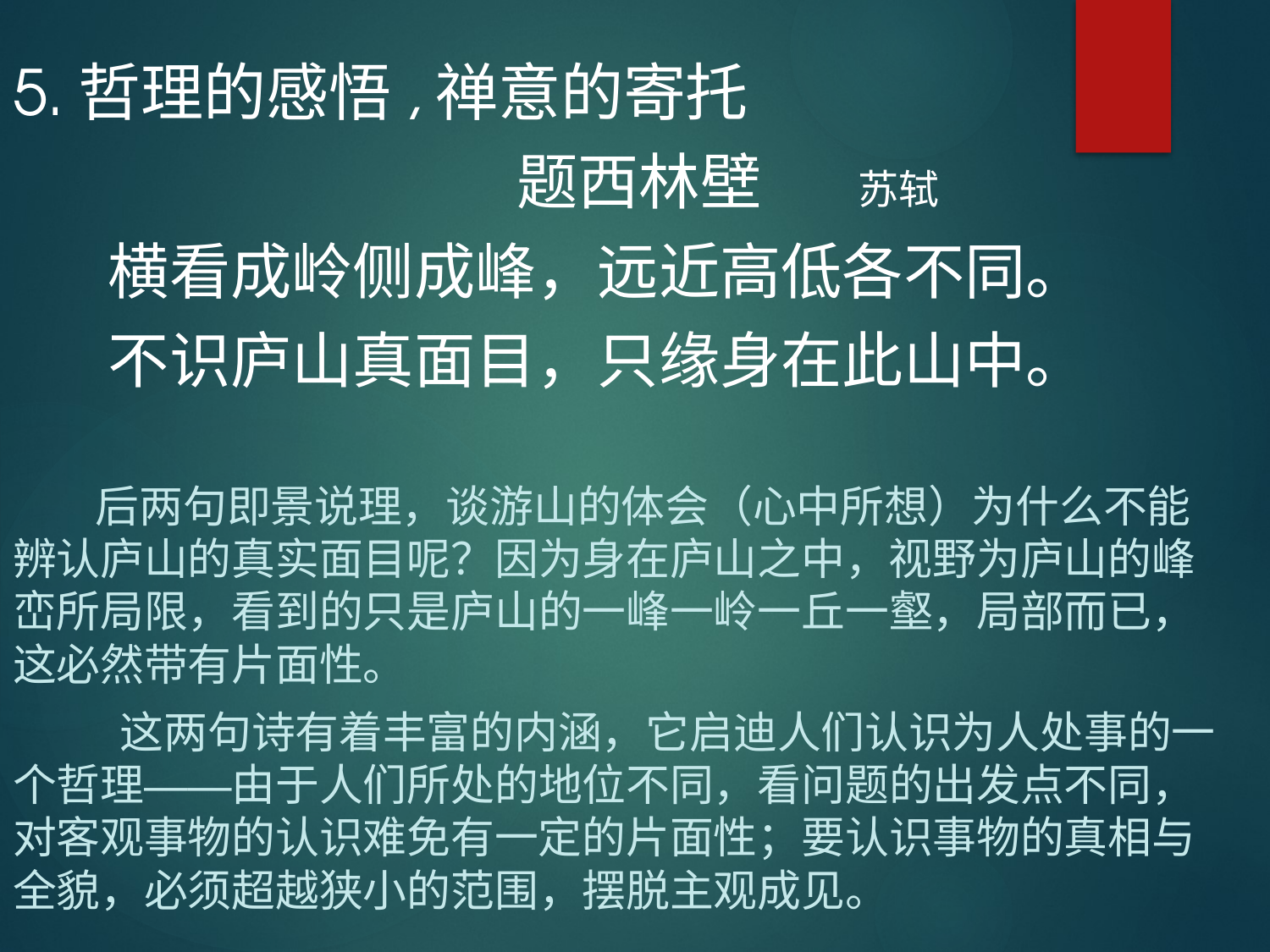

5.哲理的感悟,禅意的寄托
                             题西林壁       苏轼
      横看成岭侧成峰，远近高低各不同。
      不识庐山真面目，只缘身在此山中。

      后两句即景说理，谈游山的体会（心中所想）为什么不能辨认庐山的真实面目呢？因为身在庐山之中，视野为庐山的峰峦所局限，看到的只是庐山的一峰一岭一丘一壑，局部而已，这必然带有片面性。
        这两句诗有着丰富的内涵，它启迪人们认识为人处事的一个哲理——由于人们所处的地位不同，看问题的出发点不同，对客观事物的认识难免有一定的片面性；要认识事物的真相与全貌，必须超越狭小的范围，摆脱主观成见。